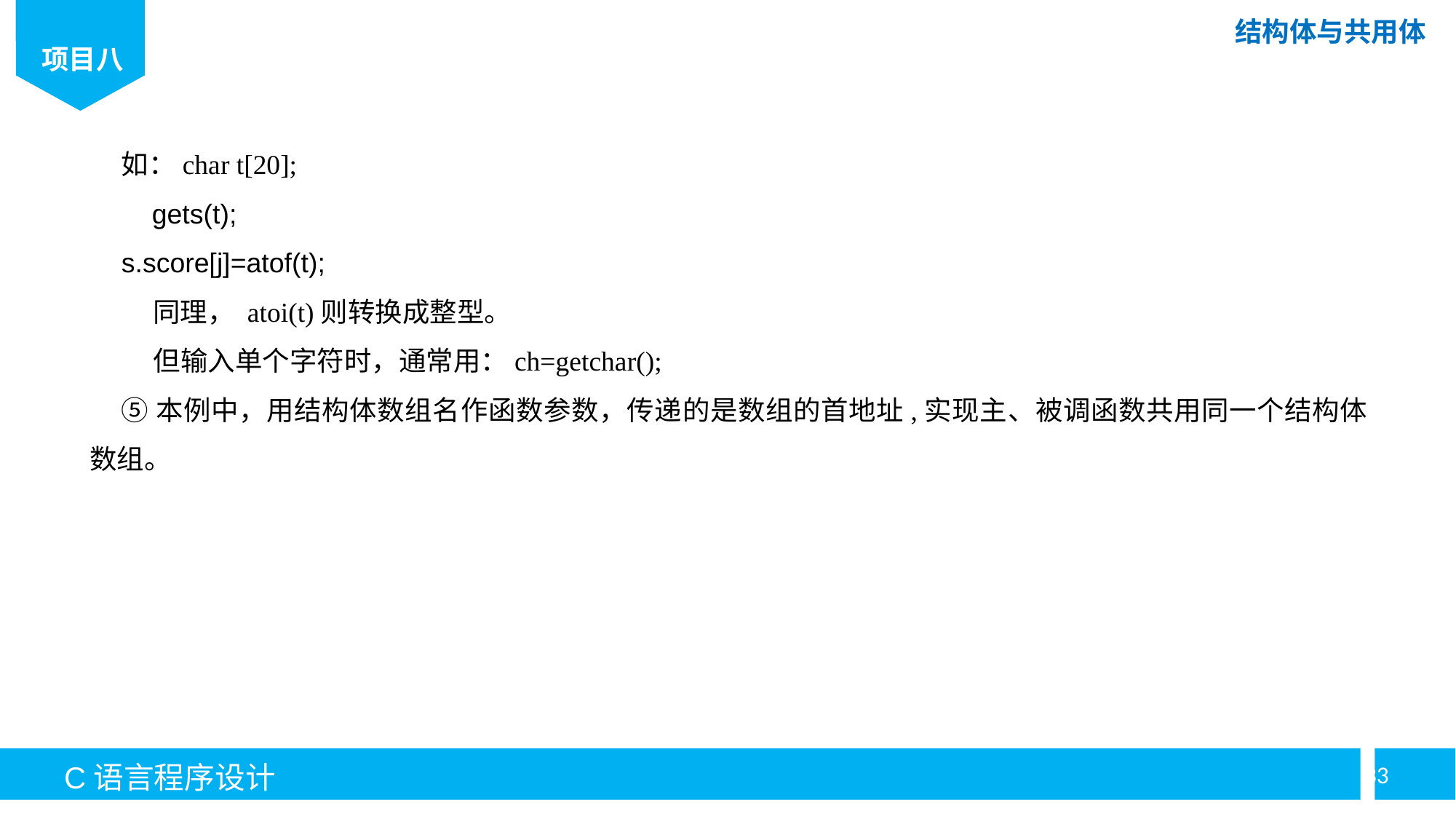

如：char t[20];
    gets(t);
s.score[j]=atof(t);
    同理， atoi(t)则转换成整型。
但输入单个字符时，通常用：ch=getchar();
⑤本例中，用结构体数组名作函数参数，传递的是数组的首地址,实现主、被调函数共用同一个结构体数组。